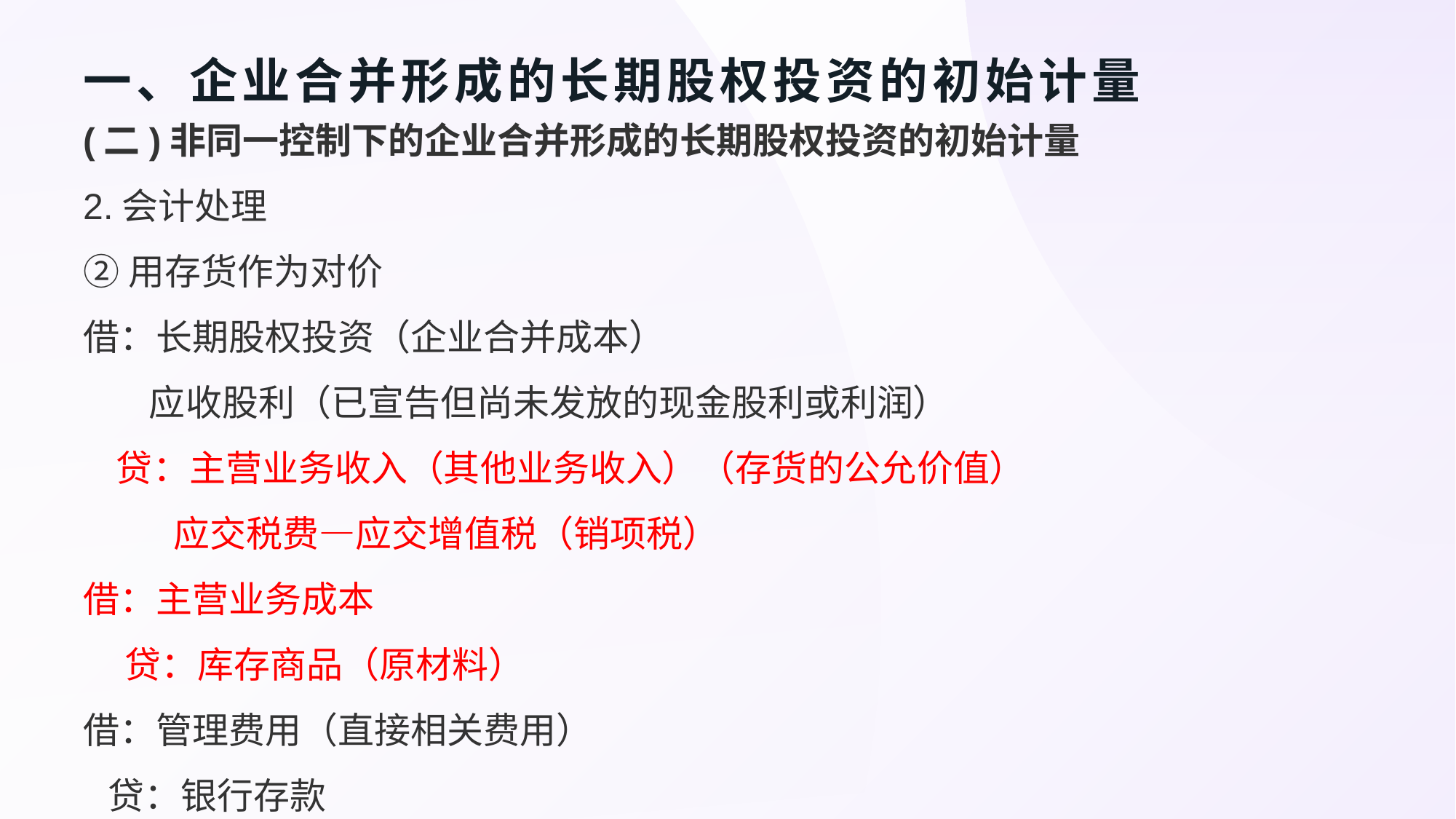

# 一、企业合并形成的长期股权投资的初始计量
(二)非同一控制下的企业合并形成的长期股权投资的初始计量
2.会计处理
②用存货作为对价
借：长期股权投资（企业合并成本）
       应收股利（已宣告但尚未发放的现金股利或利润）
   贷：主营业务收入（其他业务收入）（存货的公允价值）
          应交税费—应交增值税（销项税）
借：主营业务成本
    贷：库存商品（原材料）
借：管理费用（直接相关费用）
  贷：银行存款